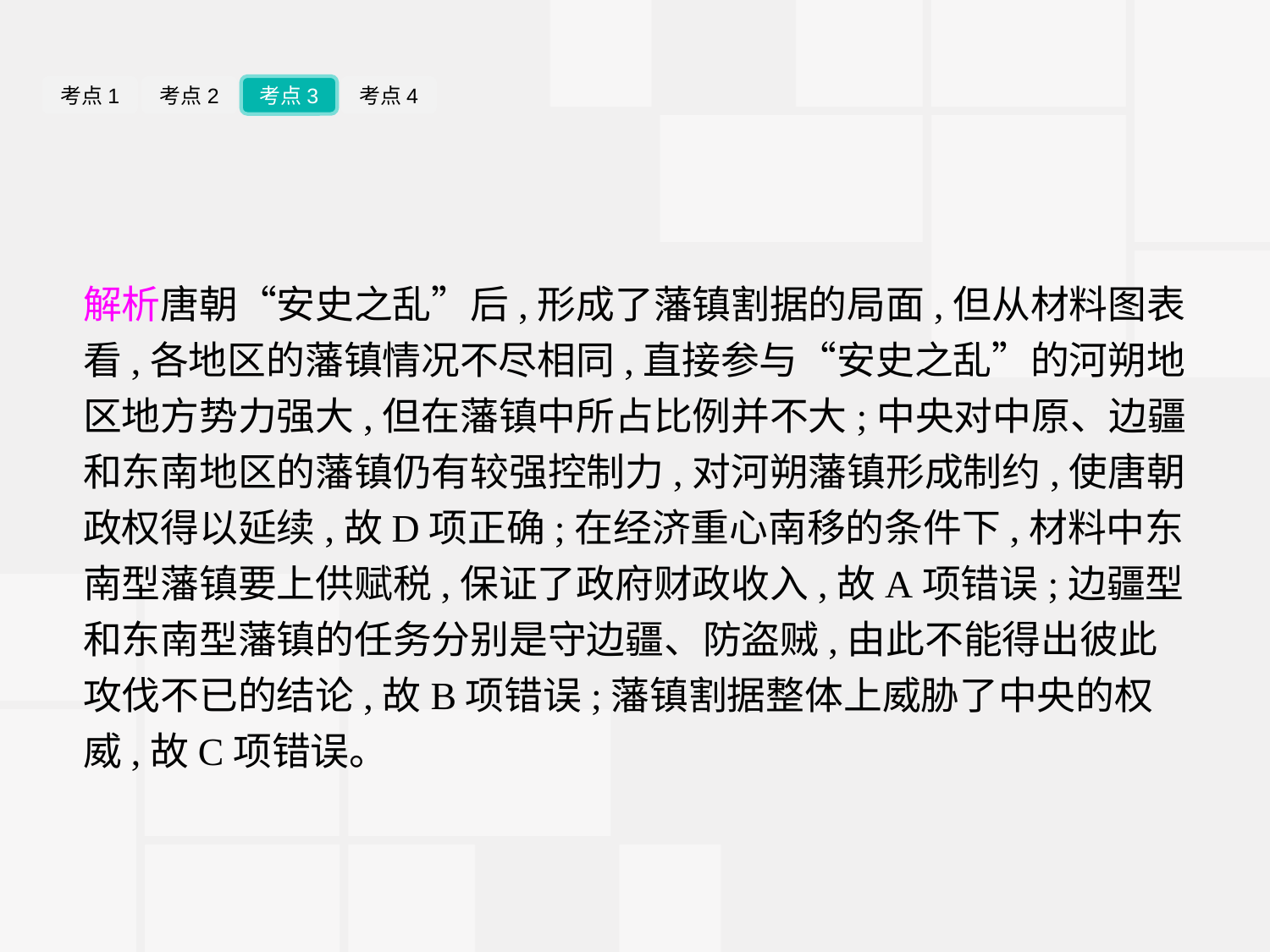

考点1
考点2
考点3
考点4
解析唐朝“安史之乱”后,形成了藩镇割据的局面,但从材料图表看,各地区的藩镇情况不尽相同,直接参与“安史之乱”的河朔地区地方势力强大,但在藩镇中所占比例并不大;中央对中原、边疆和东南地区的藩镇仍有较强控制力,对河朔藩镇形成制约,使唐朝政权得以延续,故D项正确;在经济重心南移的条件下,材料中东南型藩镇要上供赋税,保证了政府财政收入,故A项错误;边疆型和东南型藩镇的任务分别是守边疆、防盗贼,由此不能得出彼此攻伐不已的结论,故B项错误;藩镇割据整体上威胁了中央的权威,故C项错误。